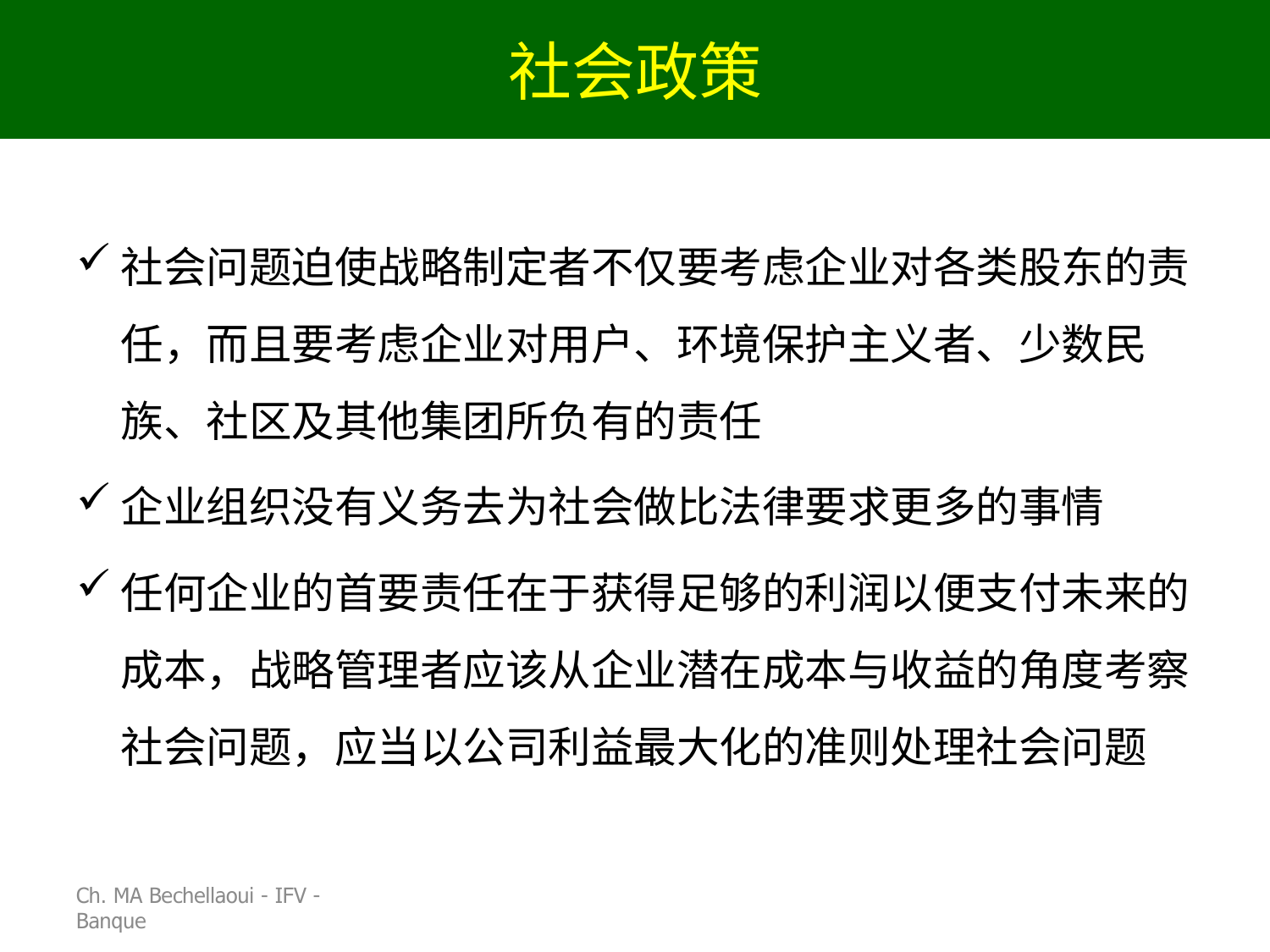

# 社会政策
Ch. MA Bechellaoui - IFV - Banque
社会问题迫使战略制定者不仅要考虑企业对各类股东的责任，而且要考虑企业对用户、环境保护主义者、少数民族、社区及其他集团所负有的责任
企业组织没有义务去为社会做比法律要求更多的事情
任何企业的首要责任在于获得足够的利润以便支付未来的成本，战略管理者应该从企业潜在成本与收益的角度考察社会问题，应当以公司利益最大化的准则处理社会问题